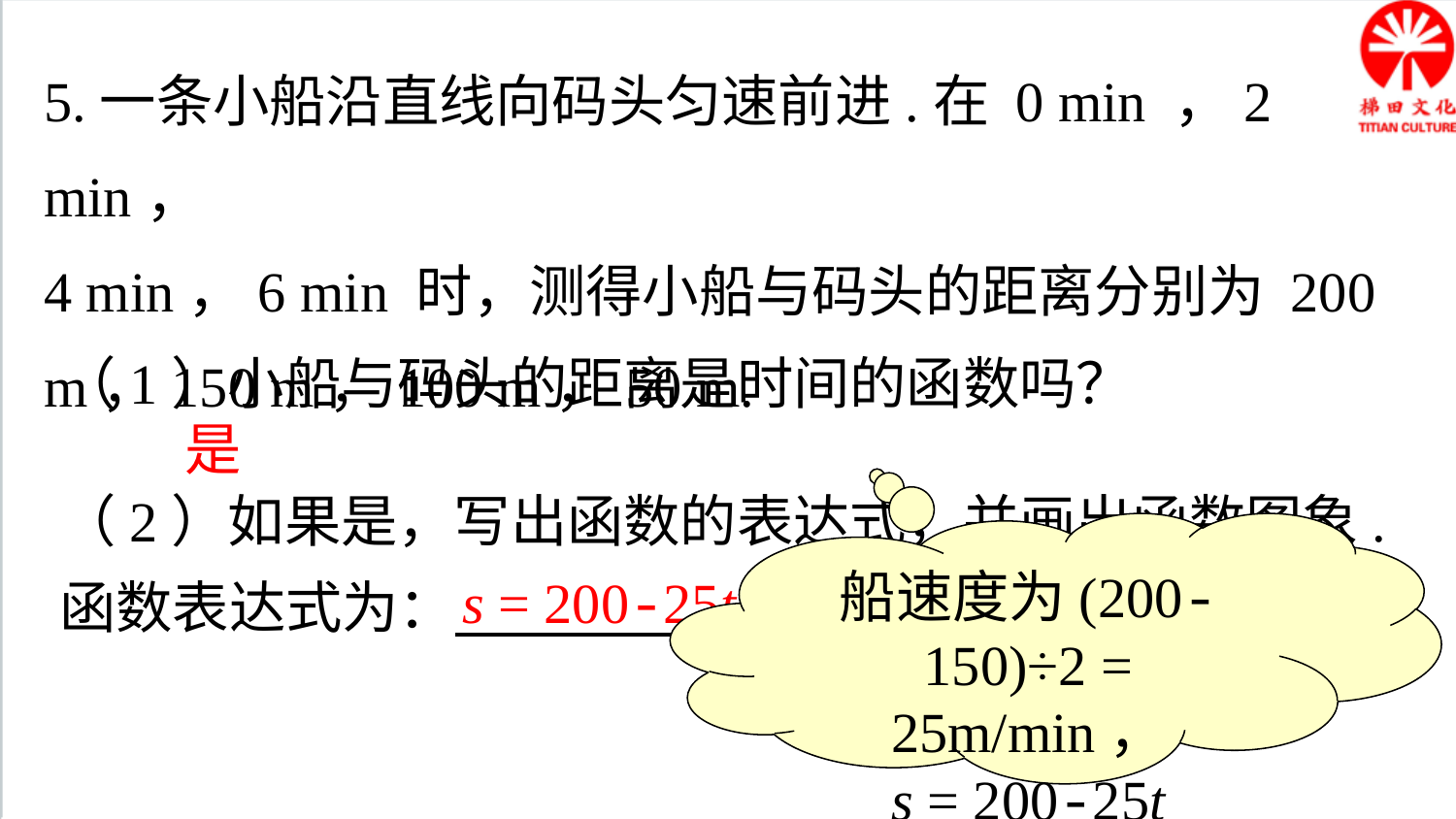

5.一条小船沿直线向码头匀速前进.在 0 min ，2 min，
4 min，6 min 时，测得小船与码头的距离分别为 200 m，150 m，100 m，50 m.
（1）小船与码头的距离是时间的函数吗？

（2）如果是，写出函数的表达式，并画出函数图象.
函数表达式为：                         .
是
船速度为(200-150)÷2 = 25m/min，
s = 200-25t
s = 200-25t